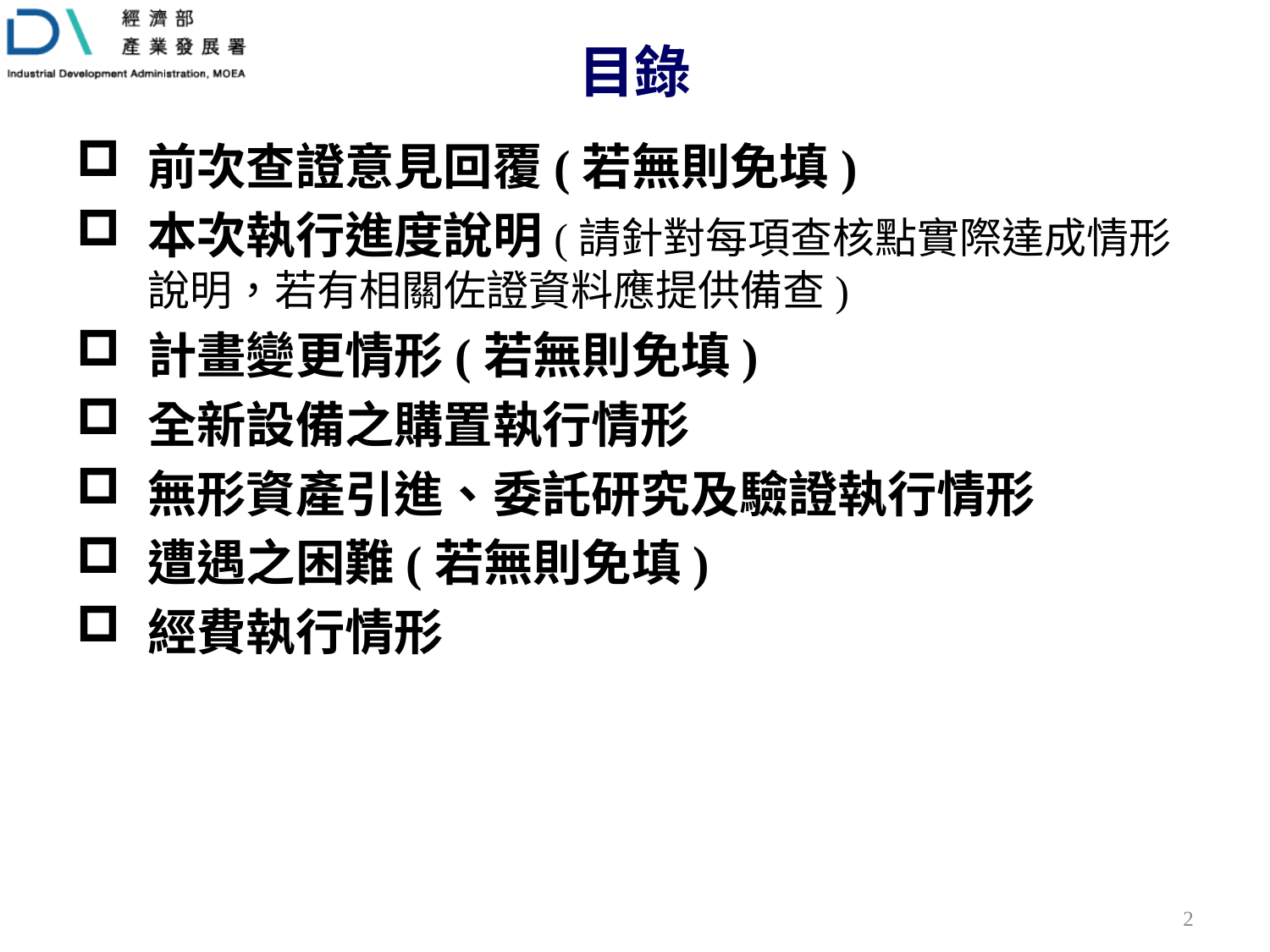

# 目錄
前次查證意見回覆(若無則免填)
本次執行進度說明(請針對每項查核點實際達成情形說明，若有相關佐證資料應提供備查)
計畫變更情形(若無則免填)
全新設備之購置執行情形
無形資產引進、委託研究及驗證執行情形
遭遇之困難(若無則免填)
經費執行情形
2